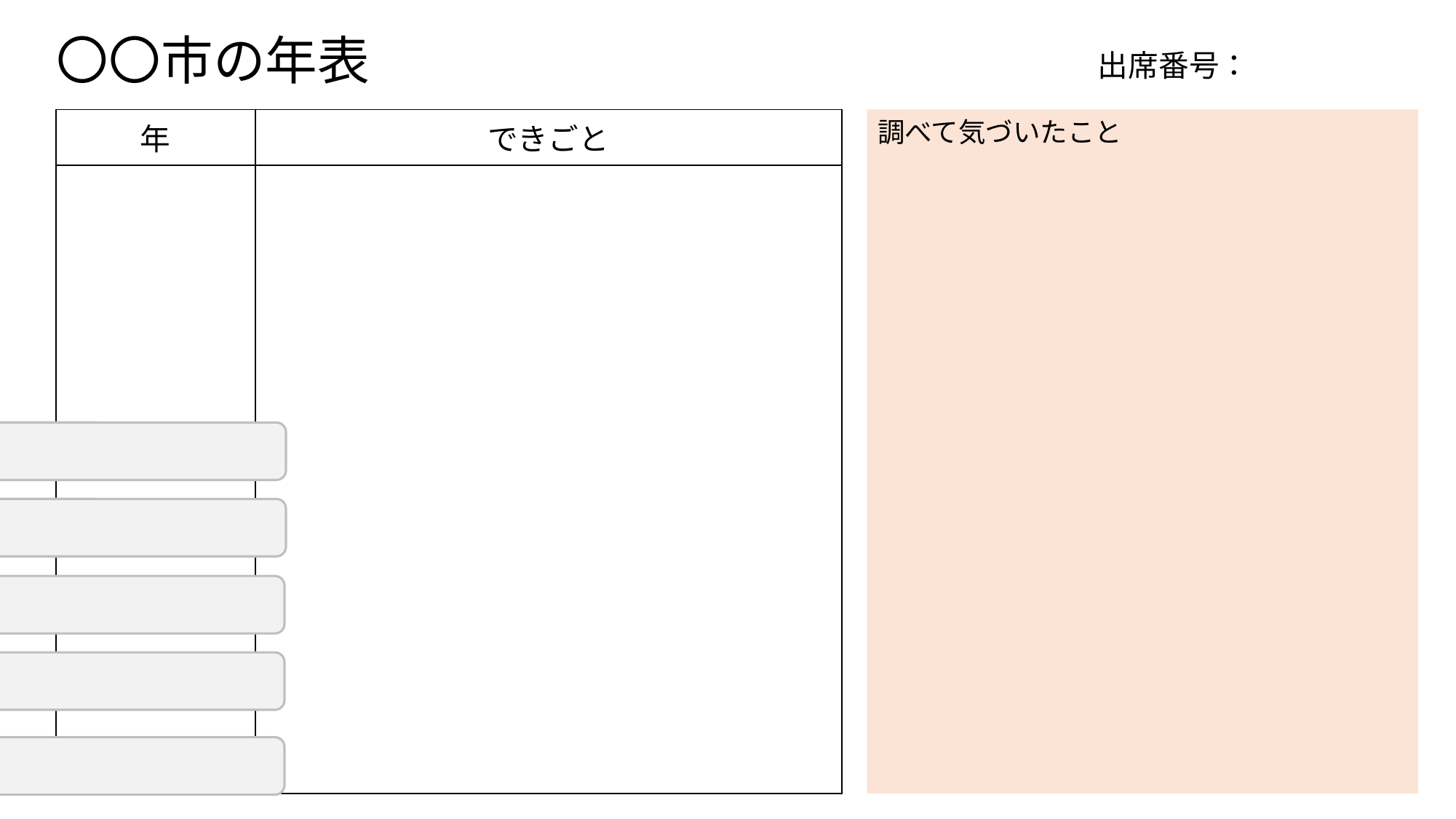

〇〇市の年表
出席番号：
| 年 | できごと |
| --- | --- |
|  |  |
調べて気づいたこと